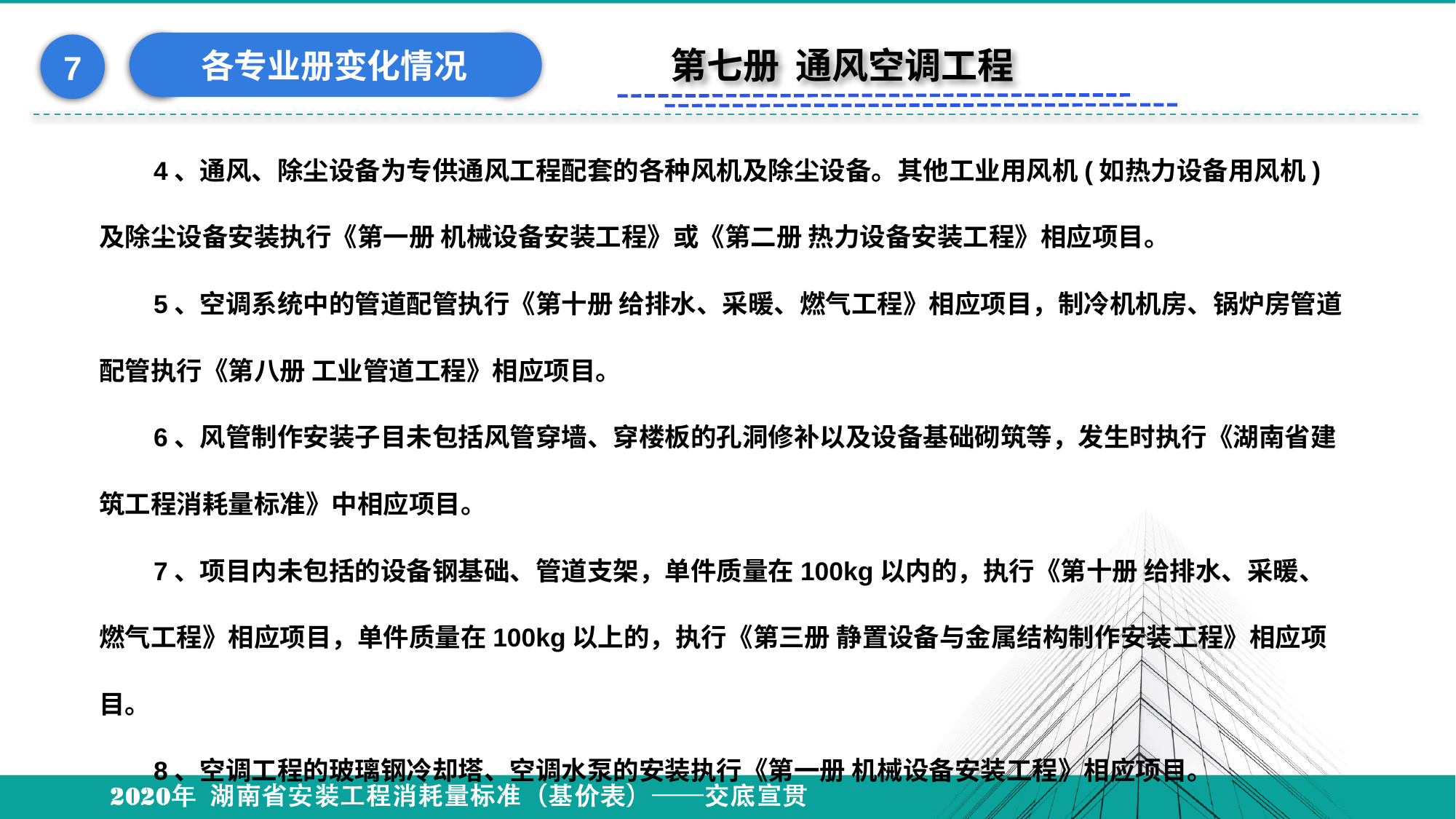

各专业册变化情况

7
第七册  通风空调工程
4、通风、除尘设备为专供通风工程配套的各种风机及除尘设备。其他工业用风机(如热力设备用风机)及除尘设备安装执行《第一册 机械设备安装工程》或《第二册 热力设备安装工程》相应项目。
5、空调系统中的管道配管执行《第十册 给排水、采暖、燃气工程》相应项目，制冷机机房、锅炉房管道配管执行《第八册 工业管道工程》相应项目。
6、风管制作安装子目未包括风管穿墙、穿楼板的孔洞修补以及设备基础砌筑等，发生时执行《湖南省建筑工程消耗量标准》中相应项目。
7、项目内未包括的设备钢基础、管道支架，单件质量在100kg以内的，执行《第十册 给排水、采暖、燃气工程》相应项目，单件质量在100kg以上的，执行《第三册 静置设备与金属结构制作安装工程》相应项目。
8、空调工程的玻璃钢冷却塔、空调水泵的安装执行《第一册 机械设备安装工程》相应项目。